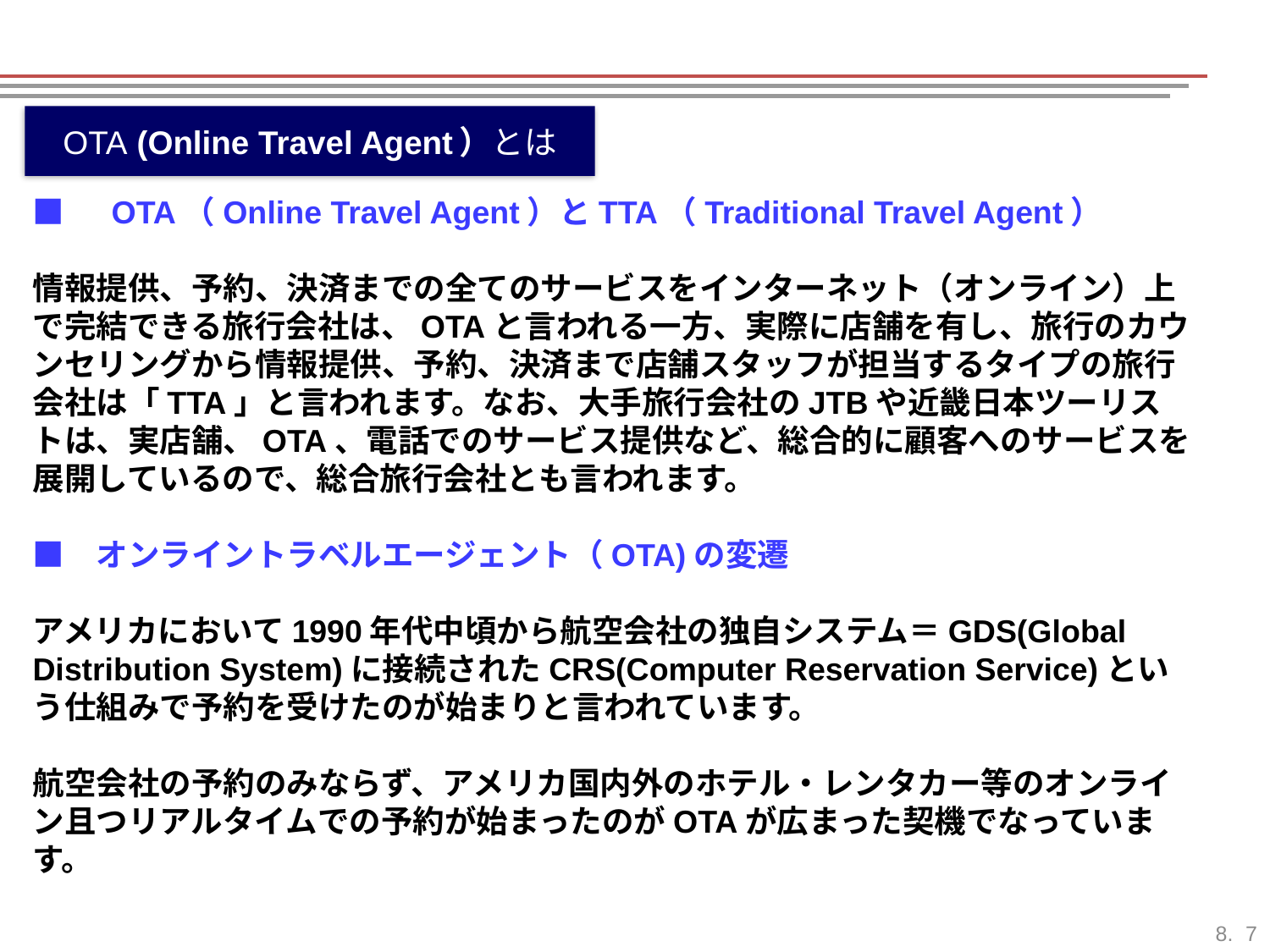

OTA (Online Travel Agent）とは
# ■　OTA（Online Travel Agent）とTTA（Traditional Travel Agent） 情報提供、予約、決済までの全てのサービスをインターネット（オンライン）上で完結できる旅行会社は、OTAと言われる一方、実際に店舗を有し、旅行のカウンセリングから情報提供、予約、決済まで店舗スタッフが担当するタイプの旅行会社は「TTA」と言われます。なお、大手旅行会社のJTBや近畿日本ツーリストは、実店舗、OTA、電話でのサービス提供など、総合的に顧客へのサービスを展開しているので、総合旅行会社とも言われます。 ■　オンライントラベルエージェント（OTA)の変遷 アメリカにおいて1990年代中頃から航空会社の独自システム＝GDS(Global Distribution System)に接続されたCRS(Computer Reservation Service)という仕組みで予約を受けたのが始まりと言われています。 航空会社の予約のみならず、アメリカ国内外のホテル・レンタカー等のオンライン且つリアルタイムでの予約が始まったのがOTAが広まった契機でなっています。
7